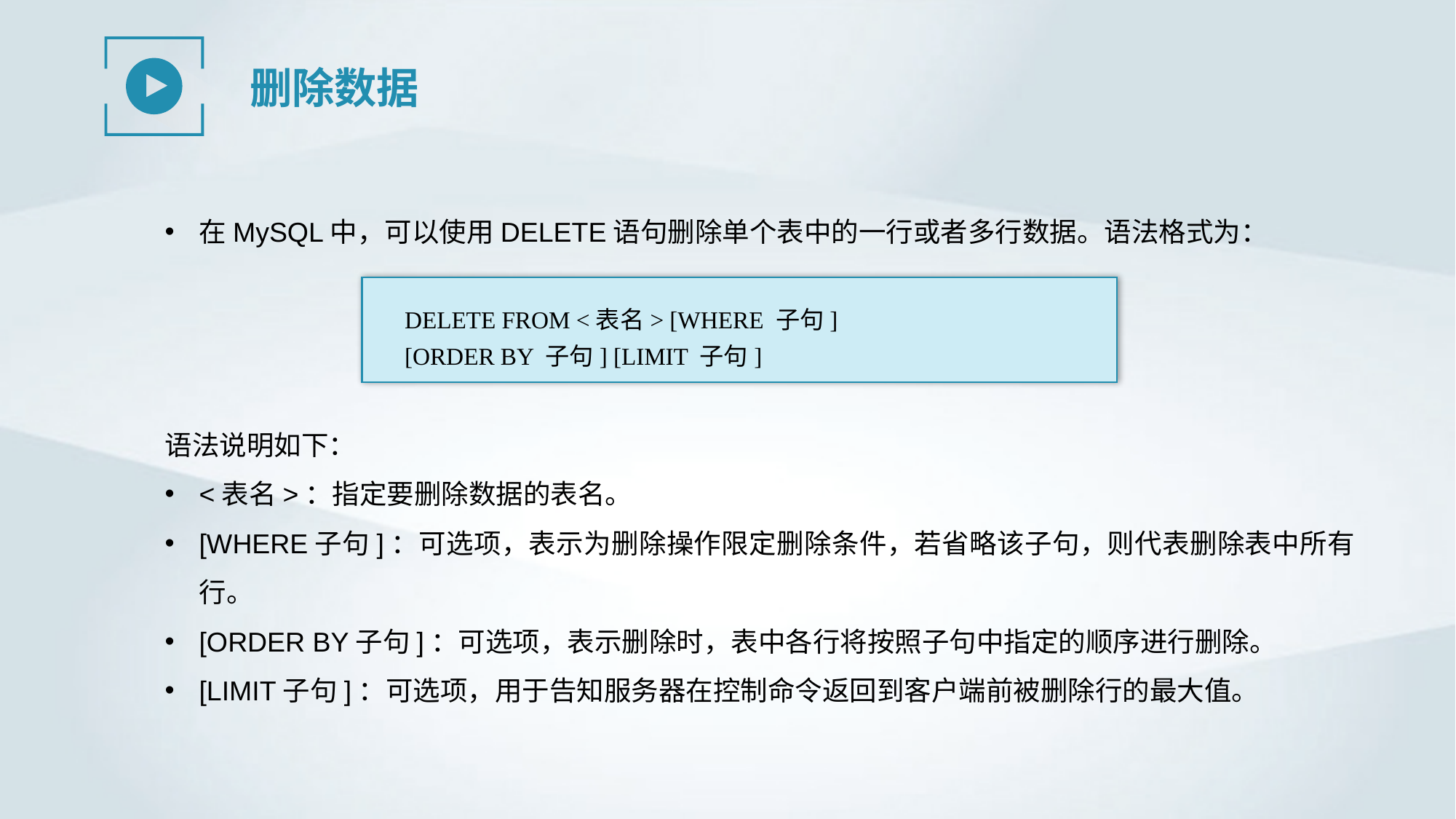

删除数据
在MySQL中，可以使用DELETE语句删除单个表中的一行或者多行数据。语法格式为：
DELETE FROM <表名> [WHERE 子句]
[ORDER BY 子句] [LIMIT 子句]
语法说明如下：
<表名>：指定要删除数据的表名。
[WHERE子句]：可选项，表示为删除操作限定删除条件，若省略该子句，则代表删除表中所有行。
[ORDER BY子句]：可选项，表示删除时，表中各行将按照子句中指定的顺序进行删除。
[LIMIT子句]：可选项，用于告知服务器在控制命令返回到客户端前被删除行的最大值。